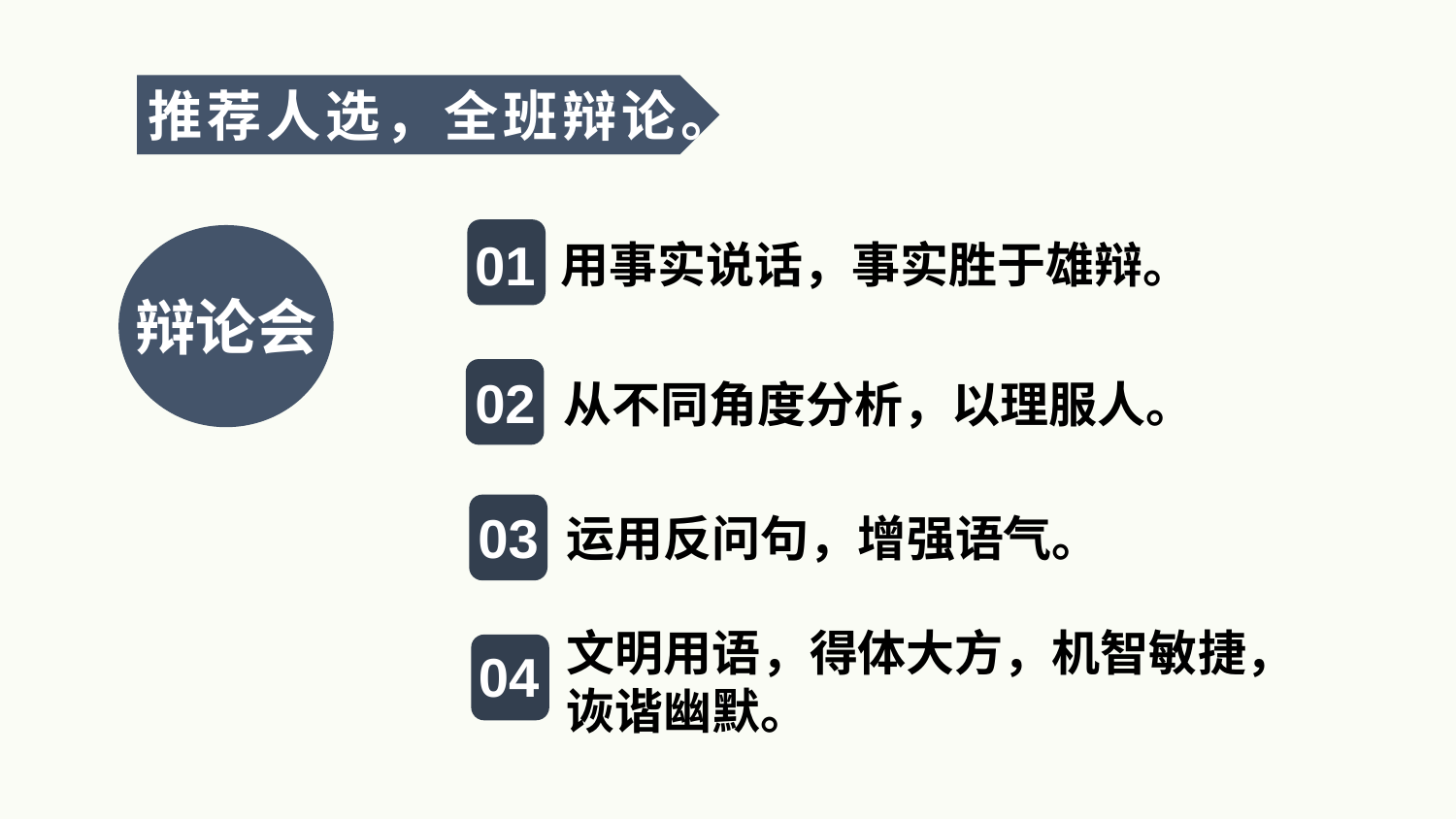

推荐人选，全班辩论。

01
用事实说话，事实胜于雄辩。

辩论会

02
从不同角度分析，以理服人。

03
运用反问句，增强语气。
文明用语，得体大方，机智敏捷，诙谐幽默。

04